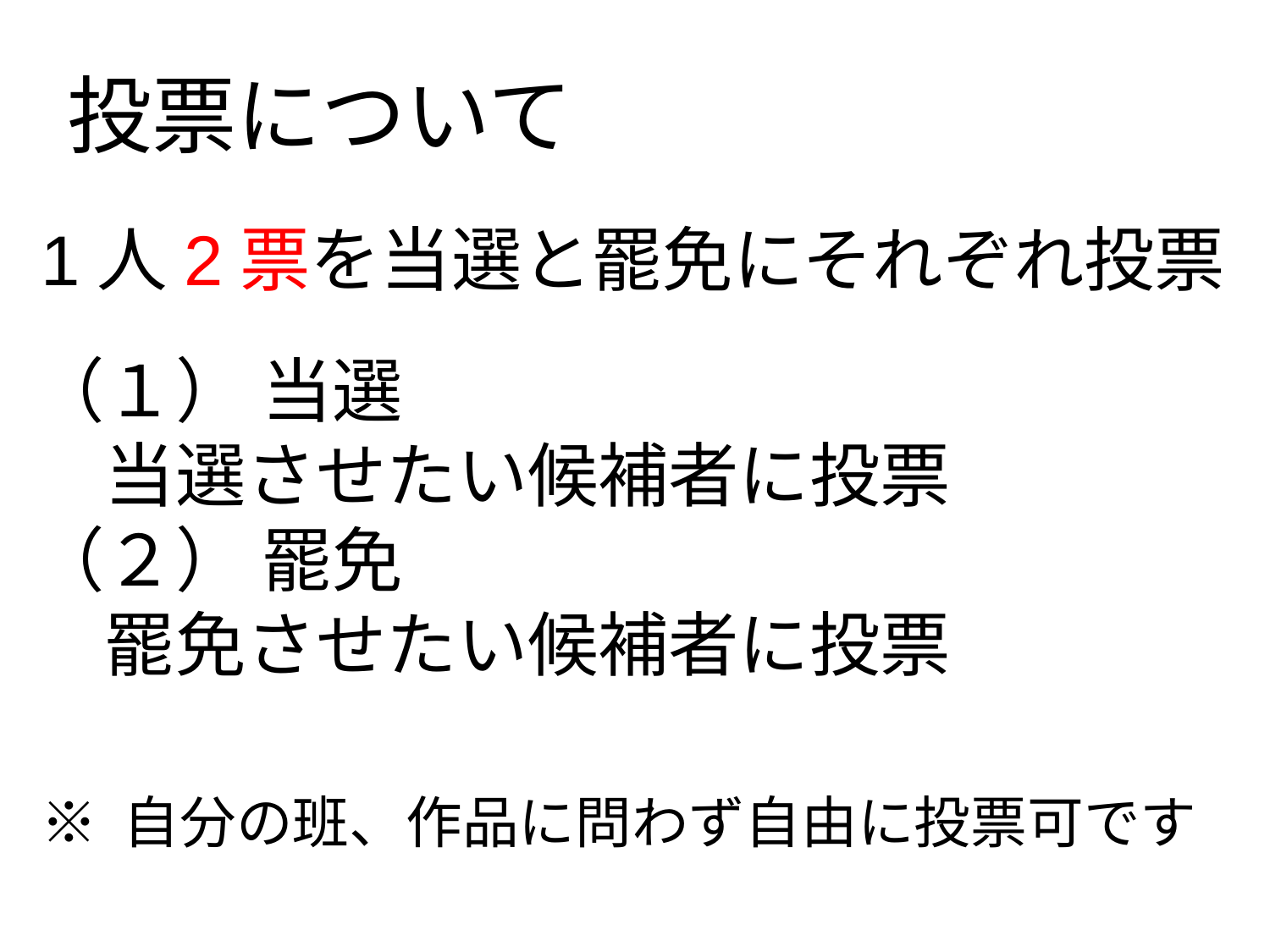

投票について
1人2票を当選と罷免にそれぞれ投票
（１） 当選
　当選させたい候補者に投票
（２） 罷免
　罷免させたい候補者に投票

※ 自分の班、作品に問わず自由に投票可です